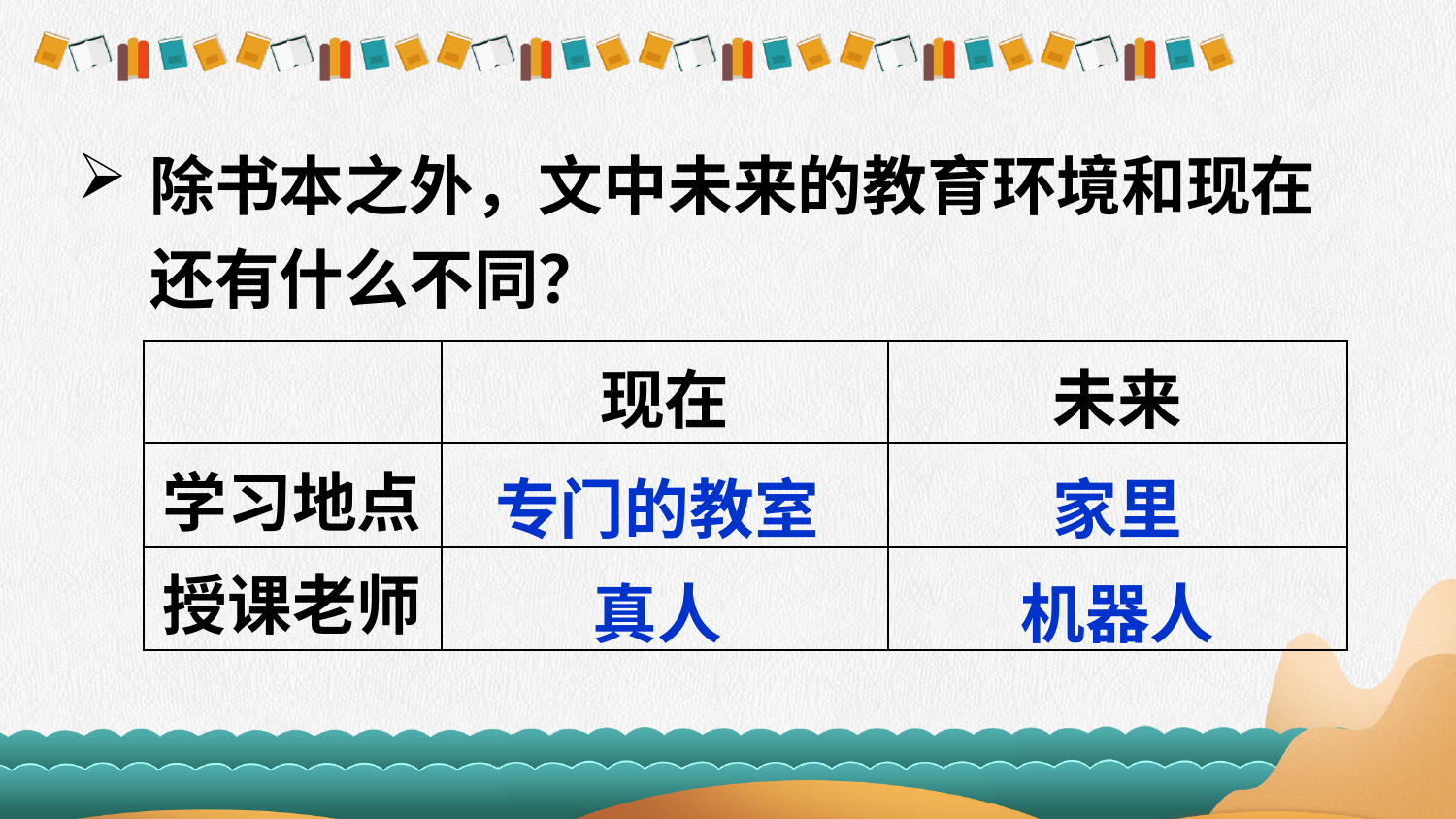

除书本之外，文中未来的教育环境和现在还有什么不同？
|  | 现在 | 未来 |
| --- | --- | --- |
| 学习地点 |  |  |
| 授课老师 |  |  |
专门的教室
家里
真人
机器人